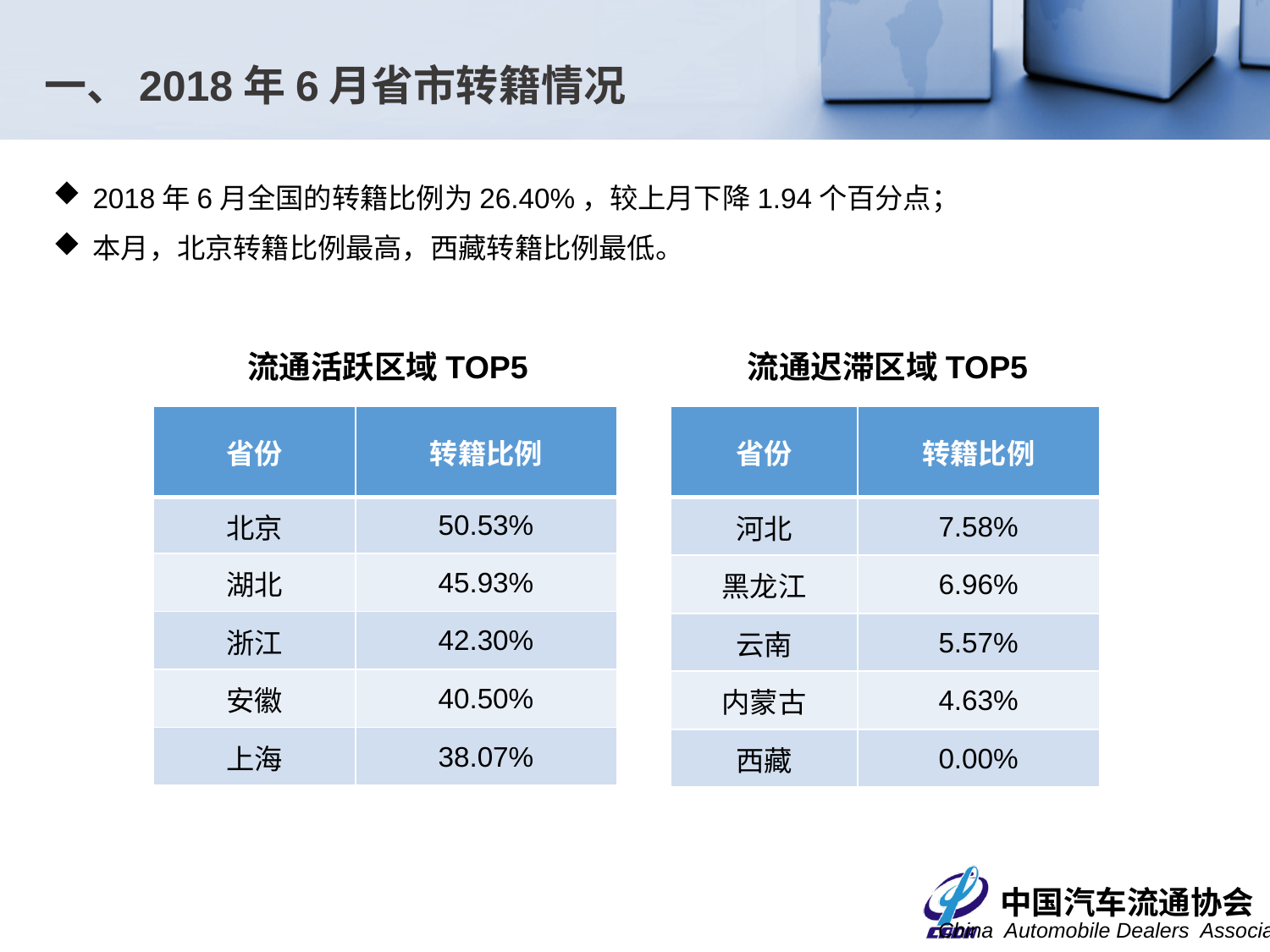

一、2018年6月省市转籍情况
2018年6月全国的转籍比例为26.40%，较上月下降1.94个百分点；
本月，北京转籍比例最高，西藏转籍比例最低。
流通活跃区域TOP5
流通迟滞区域TOP5
| 省份 | 转籍比例 |
| --- | --- |
| 北京 | 50.53% |
| 湖北 | 45.93% |
| 浙江 | 42.30% |
| 安徽 | 40.50% |
| 上海 | 38.07% |
| 省份 | 转籍比例 |
| --- | --- |
| 河北 | 7.58% |
| 黑龙江 | 6.96% |
| 云南 | 5.57% |
| 内蒙古 | 4.63% |
| 西藏 | 0.00% |